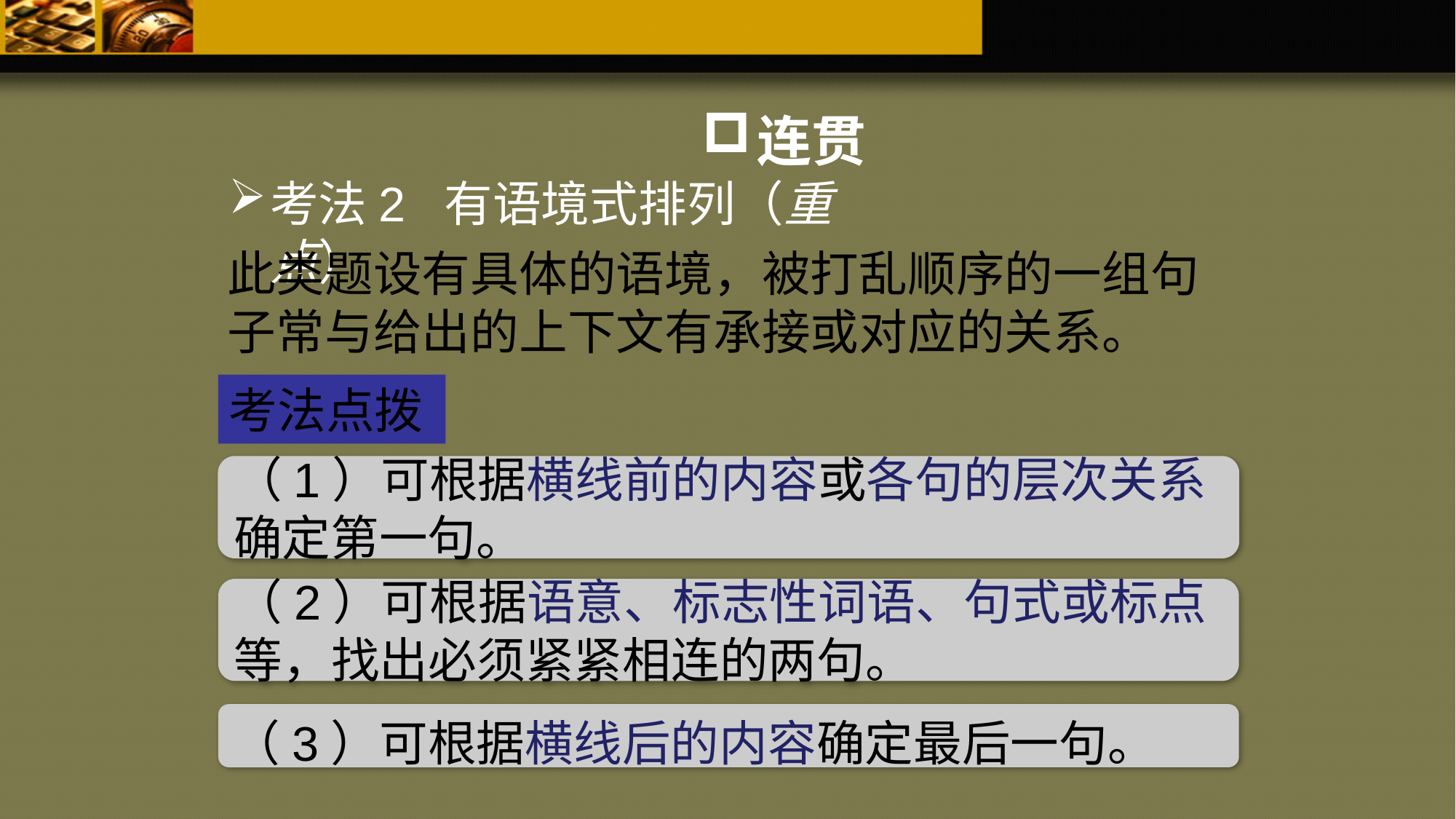

连贯
考法2  有语境式排列（重点）
此类题设有具体的语境，被打乱顺序的一组句子常与给出的上下文有承接或对应的关系。
考法点拨
（1）可根据横线前的内容或各句的层次关系确定第一句。
（2）可根据语意、标志性词语、句式或标点等，找出必须紧紧相连的两句。
（3）可根据横线后的内容确定最后一句。